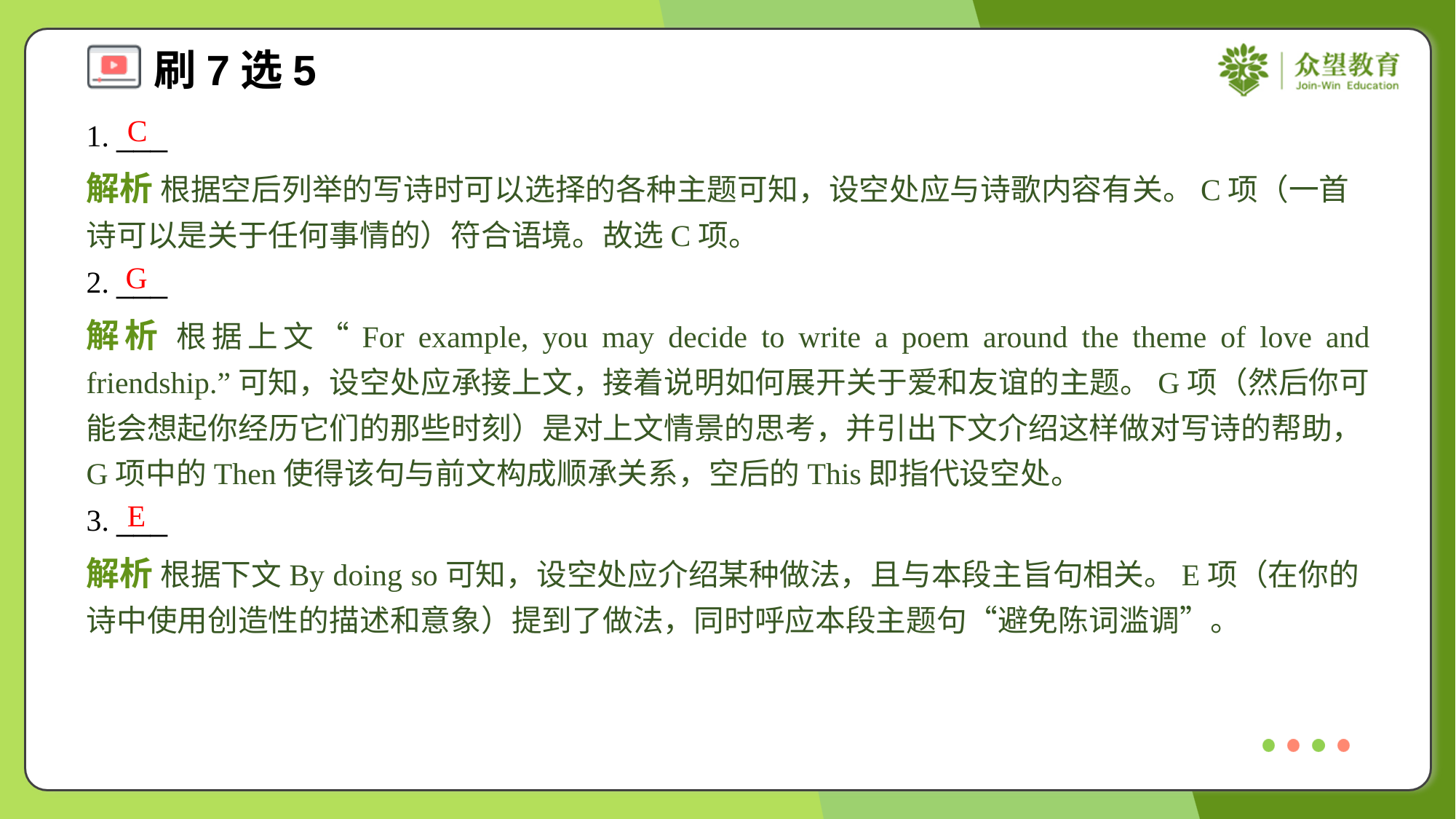

C
1. ___
解析 根据空后列举的写诗时可以选择的各种主题可知，设空处应与诗歌内容有关。C项（一首诗可以是关于任何事情的）符合语境。故选C项。
G
2. ___
解析 根据上文“For example, you may decide to write a poem around the theme of love and friendship.”可知，设空处应承接上文，接着说明如何展开关于爱和友谊的主题。G项（然后你可能会想起你经历它们的那些时刻）是对上文情景的思考，并引出下文介绍这样做对写诗的帮助，G项中的Then使得该句与前文构成顺承关系，空后的This即指代设空处。
E
3. ___
解析 根据下文By doing so可知，设空处应介绍某种做法，且与本段主旨句相关。E项（在你的诗中使用创造性的描述和意象）提到了做法，同时呼应本段主题句“避免陈词滥调”。